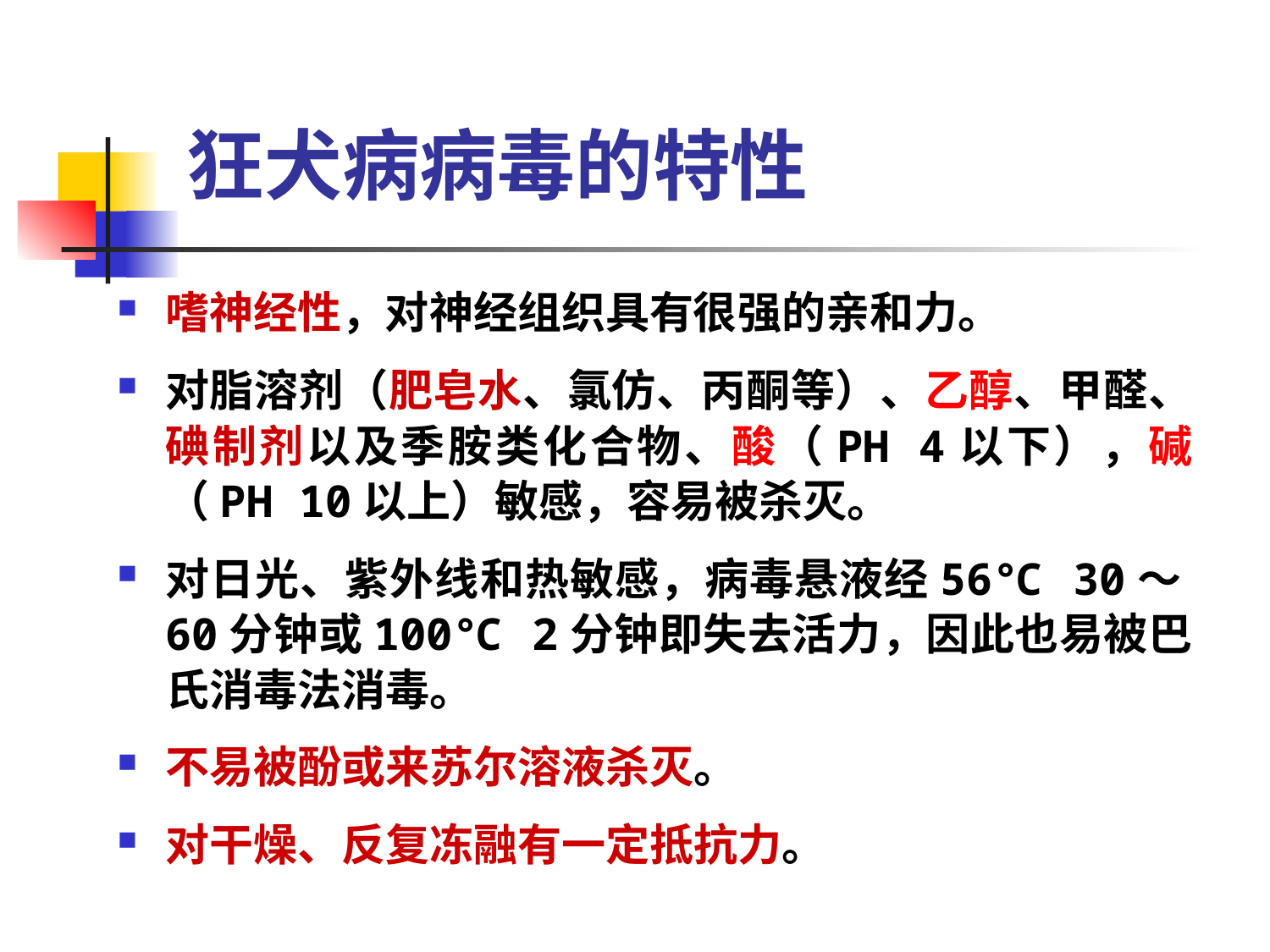

# 狂犬病病毒的特性
嗜神经性，对神经组织具有很强的亲和力。
对脂溶剂（肥皂水、氯仿、丙酮等）、乙醇、甲醛、碘制剂以及季胺类化合物、酸（PH 4以下），碱（PH 10以上）敏感，容易被杀灭。
对日光、紫外线和热敏感，病毒悬液经56℃ 30～60分钟或100℃ 2分钟即失去活力，因此也易被巴氏消毒法消毒。
不易被酚或来苏尔溶液杀灭。
对干燥、反复冻融有一定抵抗力。